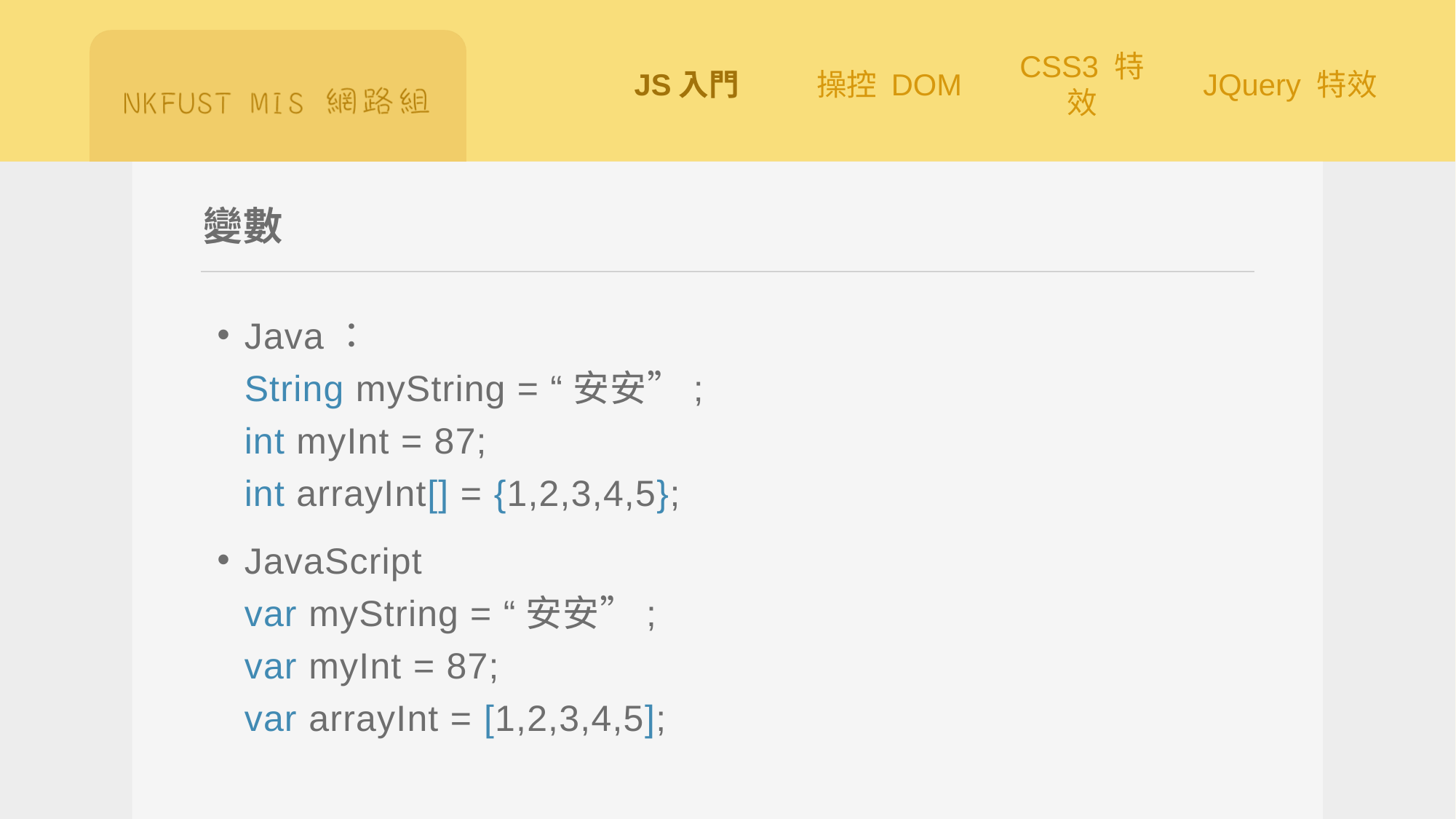

# 變數
Java：
String myString = “安安”;
int myInt = 87;
int arrayInt[] = {1,2,3,4,5};
JavaScript
var myString = “安安”;
var myInt = 87;
var arrayInt = [1,2,3,4,5];